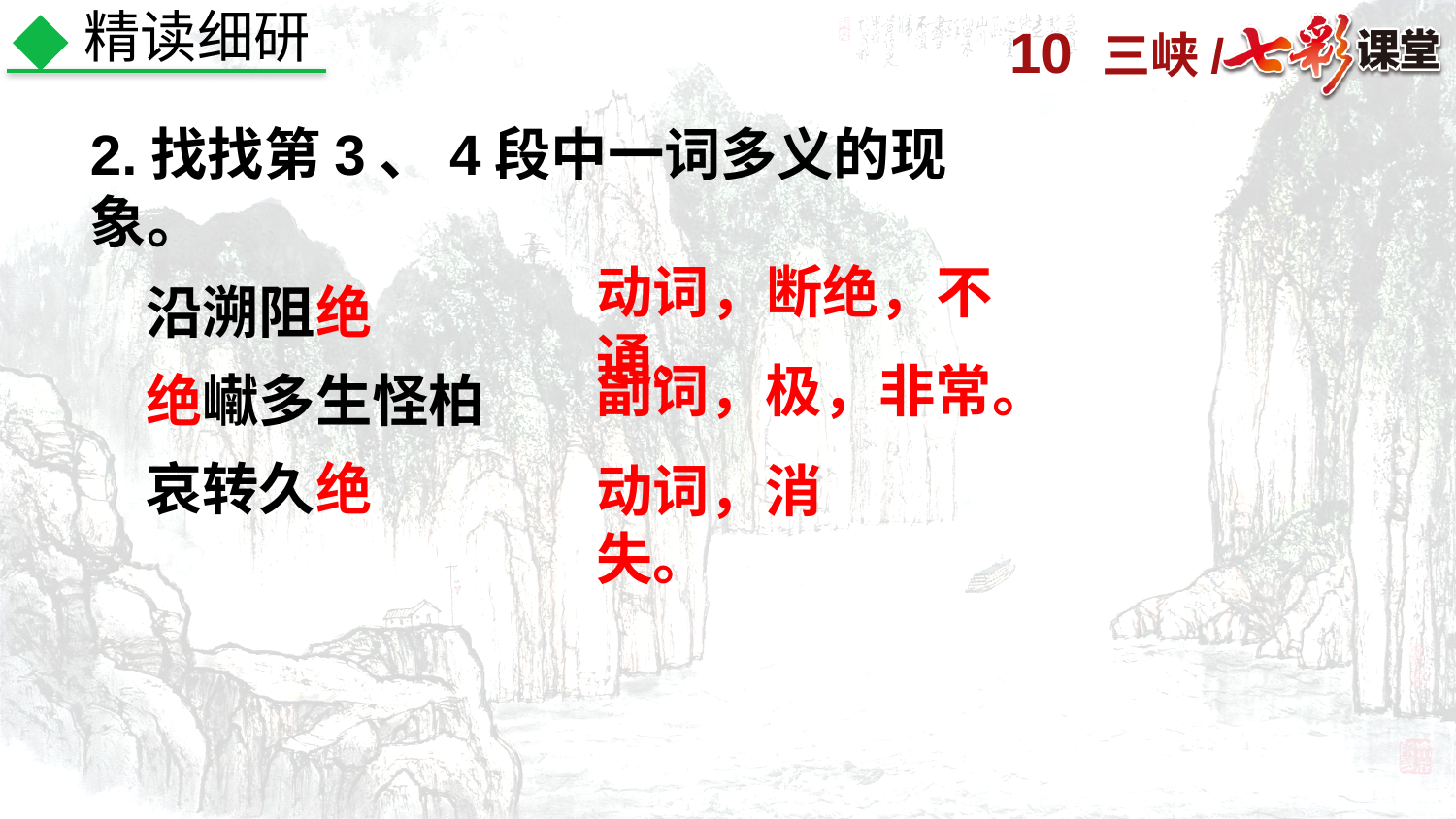

精读细研

2.找找第3、4段中一词多义的现象。
沿溯阻绝
绝𪩘多生怪柏
哀转久绝
动词，断绝，不通。
副词，极，非常。
动词，消失。